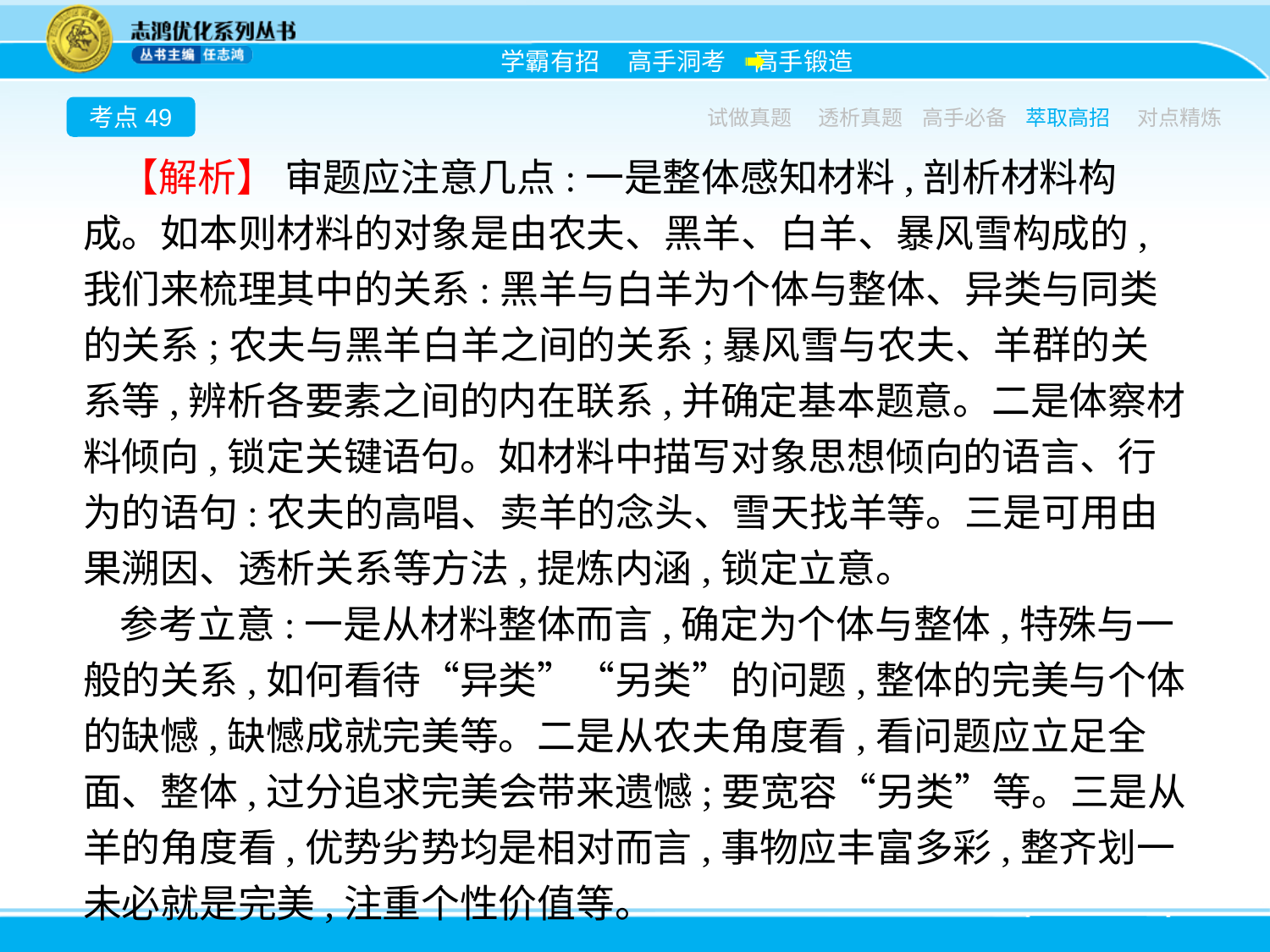

考点49
试做真题
透析真题
高手必备
萃取高招
对点精炼
【解析】 审题应注意几点:一是整体感知材料,剖析材料构成。如本则材料的对象是由农夫、黑羊、白羊、暴风雪构成的,我们来梳理其中的关系:黑羊与白羊为个体与整体、异类与同类的关系;农夫与黑羊白羊之间的关系;暴风雪与农夫、羊群的关系等,辨析各要素之间的内在联系,并确定基本题意。二是体察材料倾向,锁定关键语句。如材料中描写对象思想倾向的语言、行为的语句:农夫的高唱、卖羊的念头、雪天找羊等。三是可用由果溯因、透析关系等方法,提炼内涵,锁定立意。
参考立意:一是从材料整体而言,确定为个体与整体,特殊与一般的关系,如何看待“异类”“另类”的问题,整体的完美与个体的缺憾,缺憾成就完美等。二是从农夫角度看,看问题应立足全面、整体,过分追求完美会带来遗憾;要宽容“另类”等。三是从羊的角度看,优势劣势均是相对而言,事物应丰富多彩,整齐划一未必就是完美,注重个性价值等。